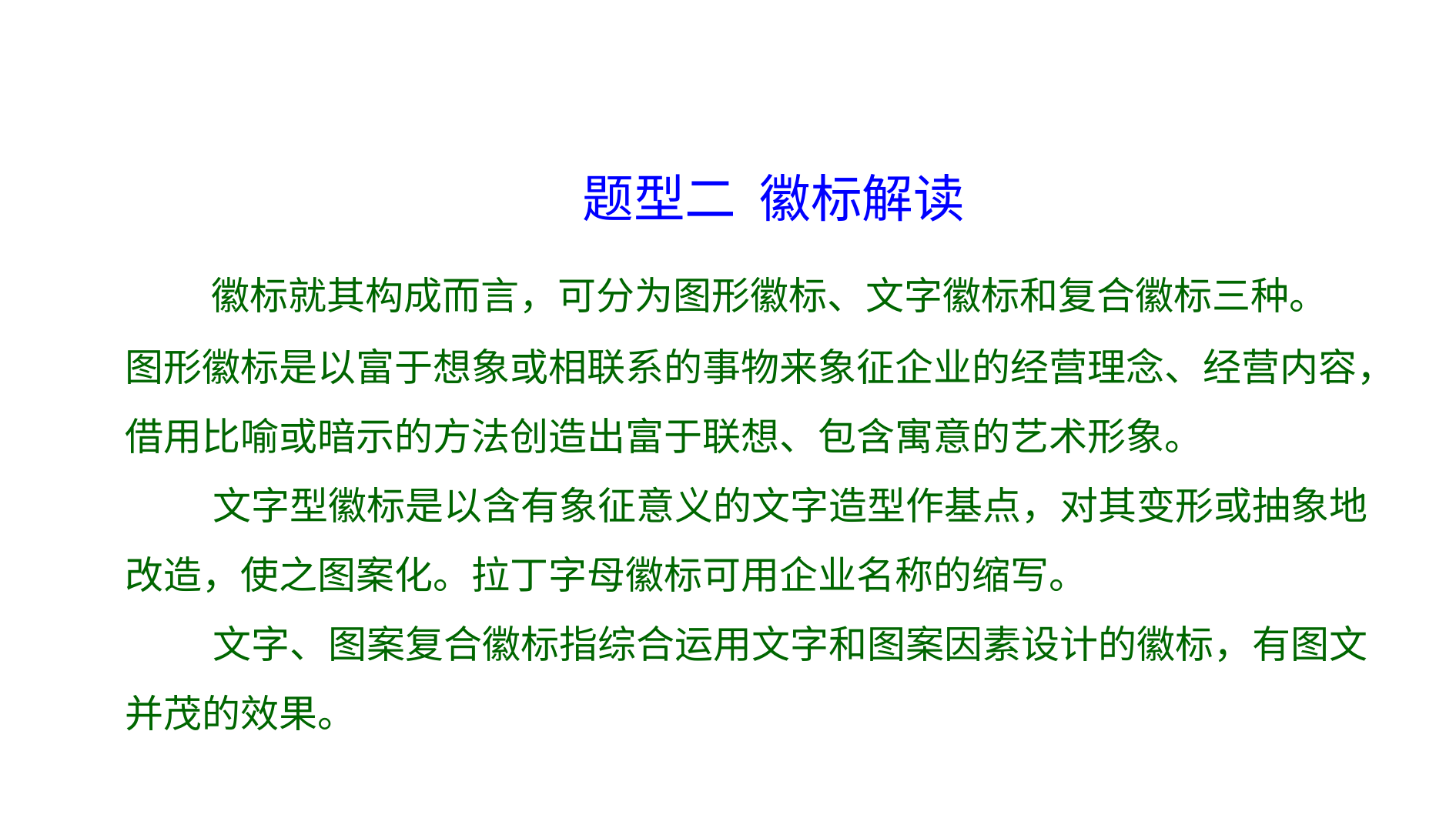

题型二  徽标解读
　   徽标就其构成而言，可分为图形徽标、文字徽标和复合徽标三种。
图形徽标是以富于想象或相联系的事物来象征企业的经营理念、经营内容，借用比喻或暗示的方法创造出富于联想、包含寓意的艺术形象。
         文字型徽标是以含有象征意义的文字造型作基点，对其变形或抽象地改造，使之图案化。拉丁字母徽标可用企业名称的缩写。
         文字、图案复合徽标指综合运用文字和图案因素设计的徽标，有图文并茂的效果。